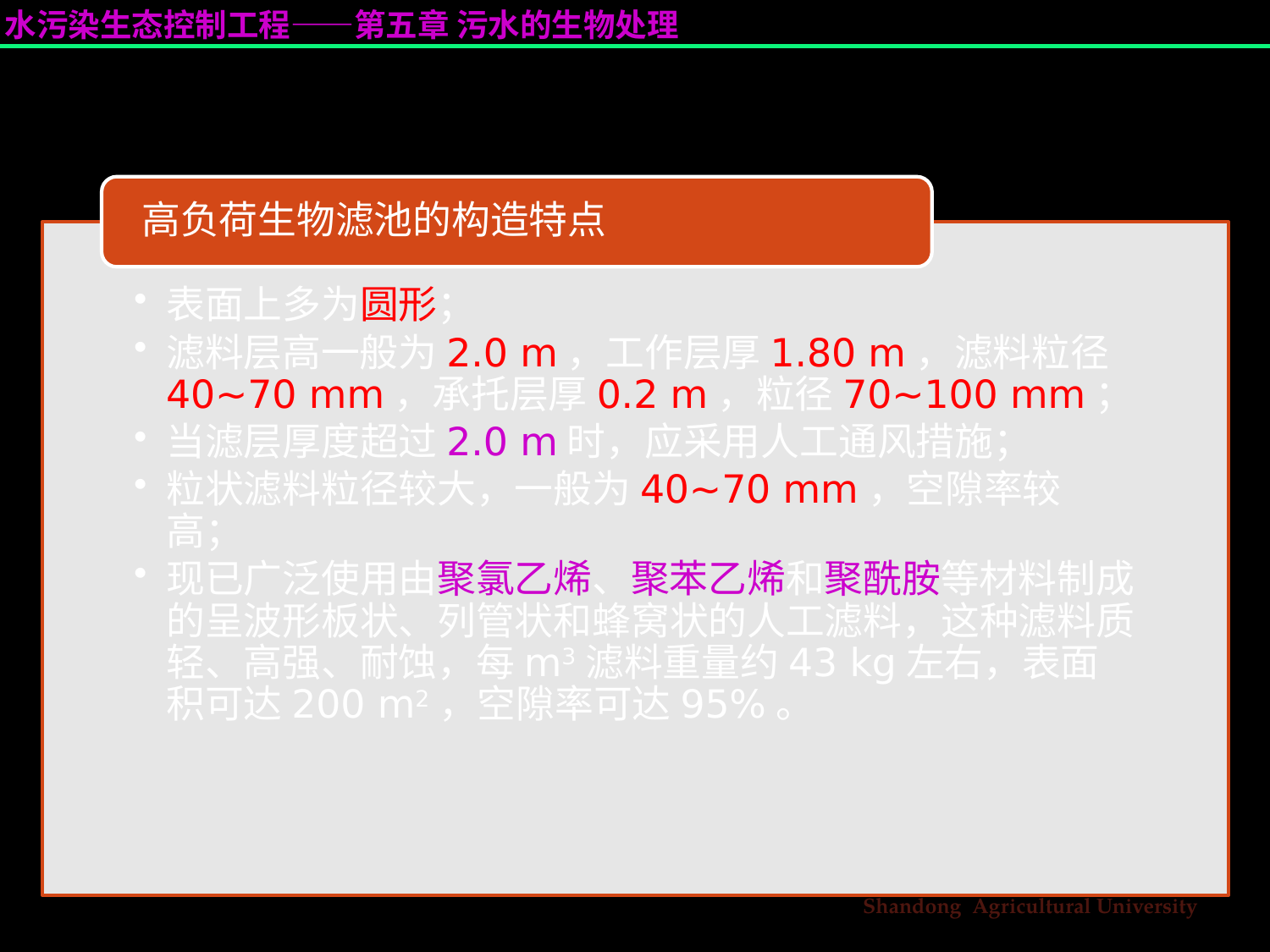

表面上多为圆形；
滤料层高一般为2.0 m，工作层厚1.80 m，滤料粒径40~70 mm，承托层厚0.2 m，粒径70~100 mm；
当滤层厚度超过2.0 m时，应采用人工通风措施；
粒状滤料粒径较大，一般为40~70 mm，空隙率较高；
现已广泛使用由聚氯乙烯、聚苯乙烯和聚酰胺等材料制成的呈波形板状、列管状和蜂窝状的人工滤料，这种滤料质轻、高强、耐蚀，每m3滤料重量约43 kg左右，表面积可达200 m2，空隙率可达95%。
高负荷生物滤池的构造特点